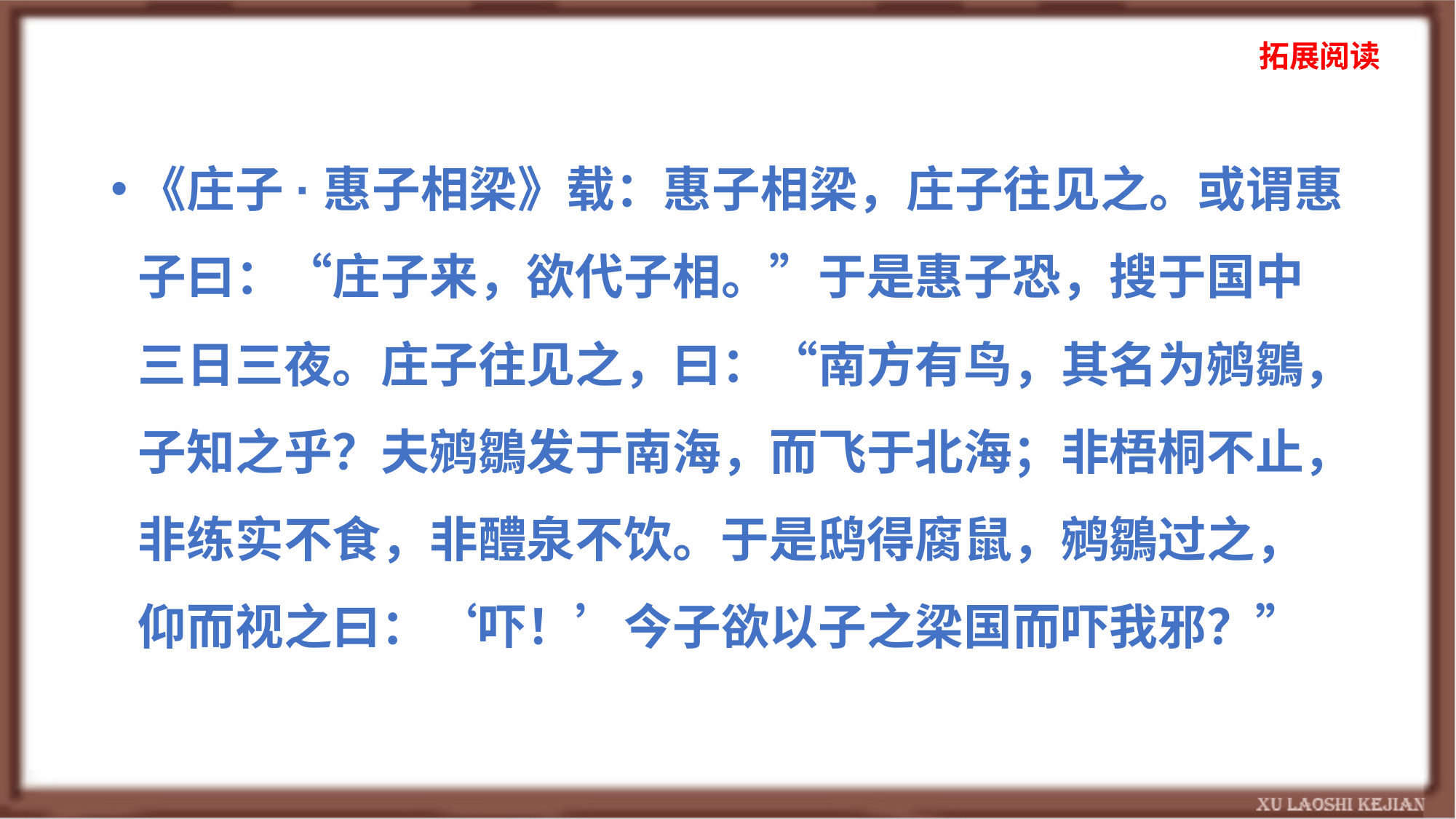

# 拓展阅读
《庄子·惠子相梁》载：惠子相梁，庄子往见之。或谓惠子曰：“庄子来，欲代子相。”于是惠子恐，搜于国中三日三夜。庄子往见之，曰：“南方有鸟，其名为鹓鶵，子知之乎？夫鹓鶵发于南海，而飞于北海；非梧桐不止，非练实不食，非醴泉不饮。于是鸱得腐鼠，鹓鶵过之，仰而视之曰：‘吓！’今子欲以子之梁国而吓我邪？”